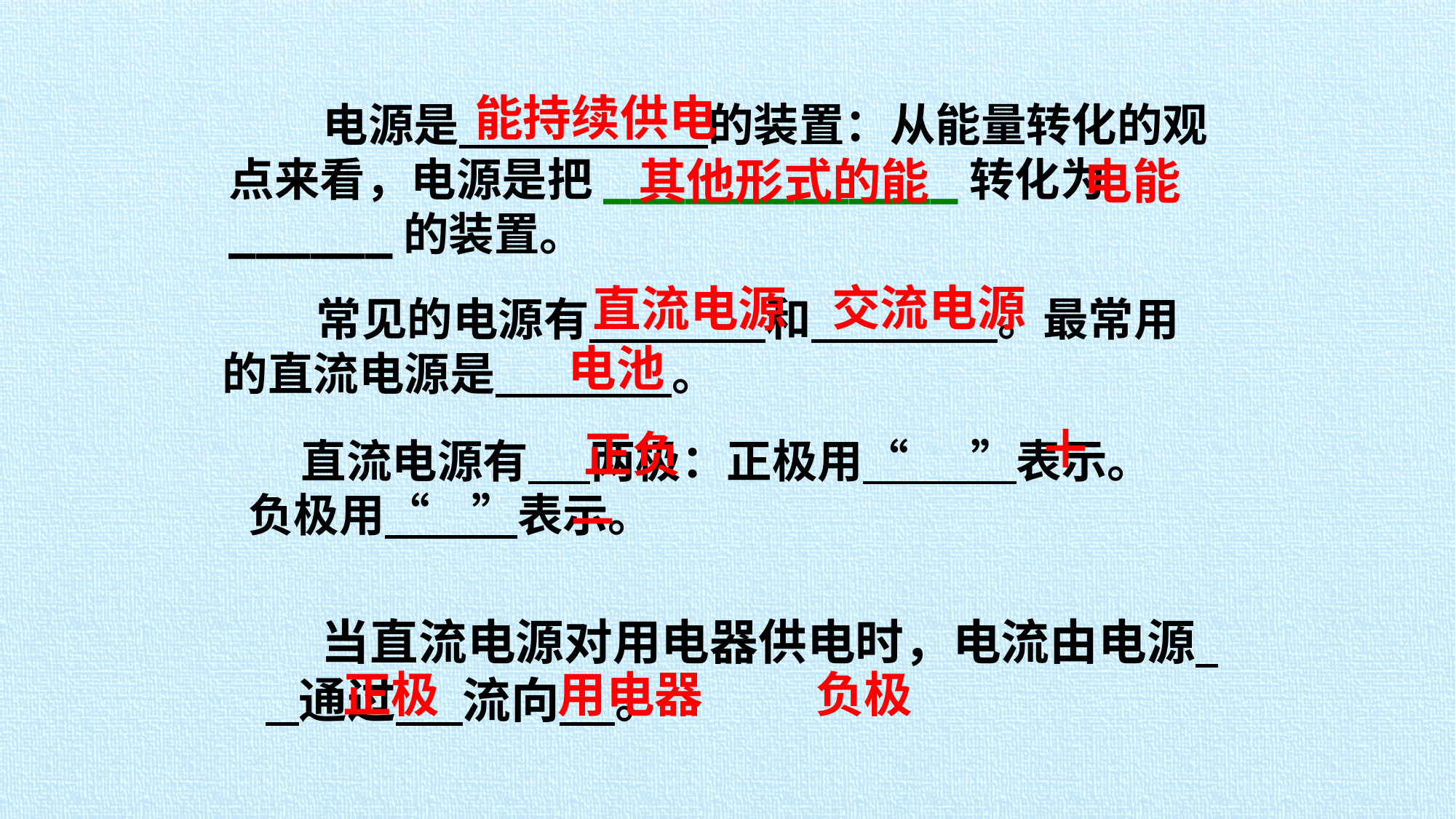

能持续供电
        电源是                        的装置：从能量转化的观点来看，电源是把_____________转化为______的装置。
其他形式的能
电能
交流电源
直流电源
        常见的电源有                 和                  。最常用的直流电源是                 。
电池
＋
正负
    直流电源有      两极：正极用“      ”表示。负极用“    ”表示。
－
    当直流电源对用电器供电时，电流由电源      通过      流向     。
正极
用电器
负极